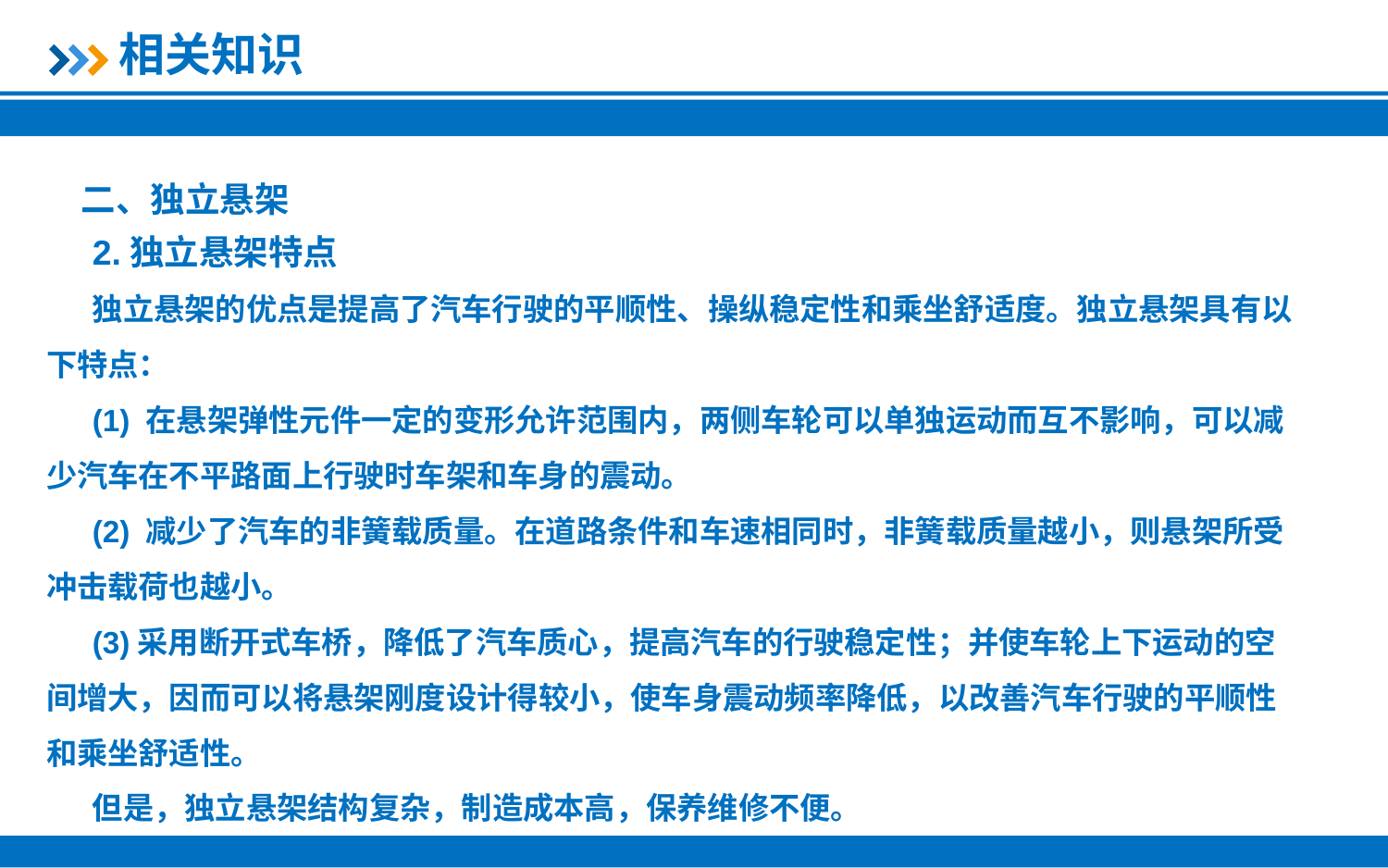

相关知识
二、独立悬架

2.独立悬架特点
独立悬架的优点是提高了汽车行驶的平顺性、操纵稳定性和乘坐舒适度。独立悬架具有以下特点：
(1) 在悬架弹性元件一定的变形允许范围内，两侧车轮可以单独运动而互不影响，可以减少汽车在不平路面上行驶时车架和车身的震动。
(2) 减少了汽车的非簧载质量。在道路条件和车速相同时，非簧载质量越小，则悬架所受冲击载荷也越小。
(3)采用断开式车桥，降低了汽车质心，提高汽车的行驶稳定性；并使车轮上下运动的空间增大，因而可以将悬架刚度设计得较小，使车身震动频率降低，以改善汽车行驶的平顺性和乘坐舒适性。
但是，独立悬架结构复杂，制造成本高，保养维修不便。